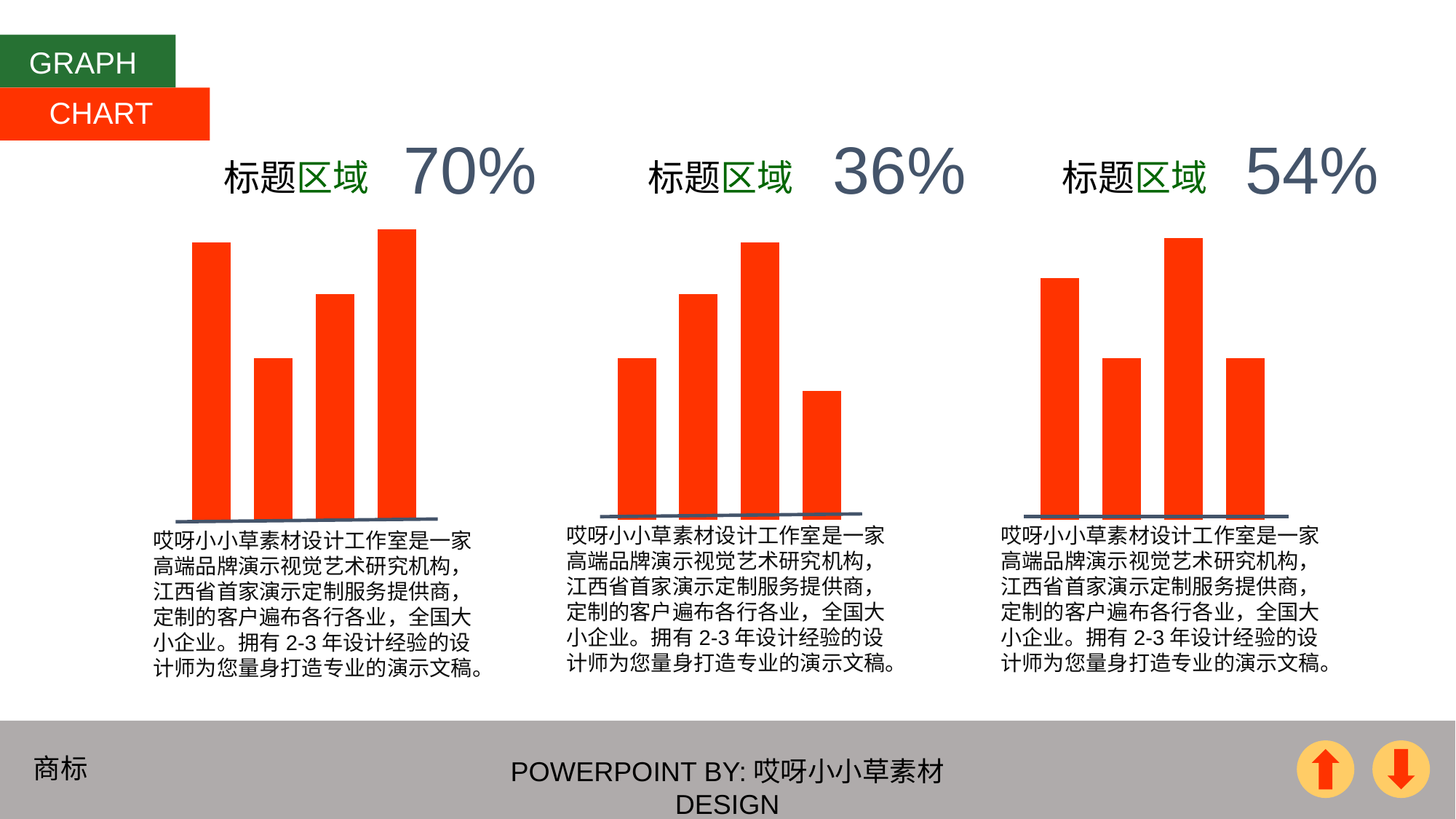

GRAPH
CHART
70%
36%
54%
标题区域
标题区域
标题区域

### Chart

| Category | 系列 1 |
|---|---|
| 类别 1 | 4.3 |
| 类别 2 | 2.5 |
| 类别 3 | 3.5 |
| 类别 4 | 4.5 |

### Chart

| Category | 系列 1 |
|---|---|
| 类别 1 | 2.5 |
| 类别 2 | 3.5 |
| 类别 3 | 4.3 |
| 类别 4 | 2.0 |

### Chart

| Category | 系列 1 |
|---|---|
| 类别 1 | 3.0 |
| 类别 2 | 2.0 |
| 类别 3 | 3.5 |
| 类别 4 | 2.0 |
哎呀小小草素材设计工作室是一家高端品牌演示视觉艺术研究机构，江西省首家演示定制服务提供商，定制的客户遍布各行各业，全国大小企业。拥有2-3年设计经验的设计师为您量身打造专业的演示文稿。
哎呀小小草素材设计工作室是一家高端品牌演示视觉艺术研究机构，江西省首家演示定制服务提供商，定制的客户遍布各行各业，全国大小企业。拥有2-3年设计经验的设计师为您量身打造专业的演示文稿。
哎呀小小草素材设计工作室是一家高端品牌演示视觉艺术研究机构，江西省首家演示定制服务提供商，定制的客户遍布各行各业，全国大小企业。拥有2-3年设计经验的设计师为您量身打造专业的演示文稿。